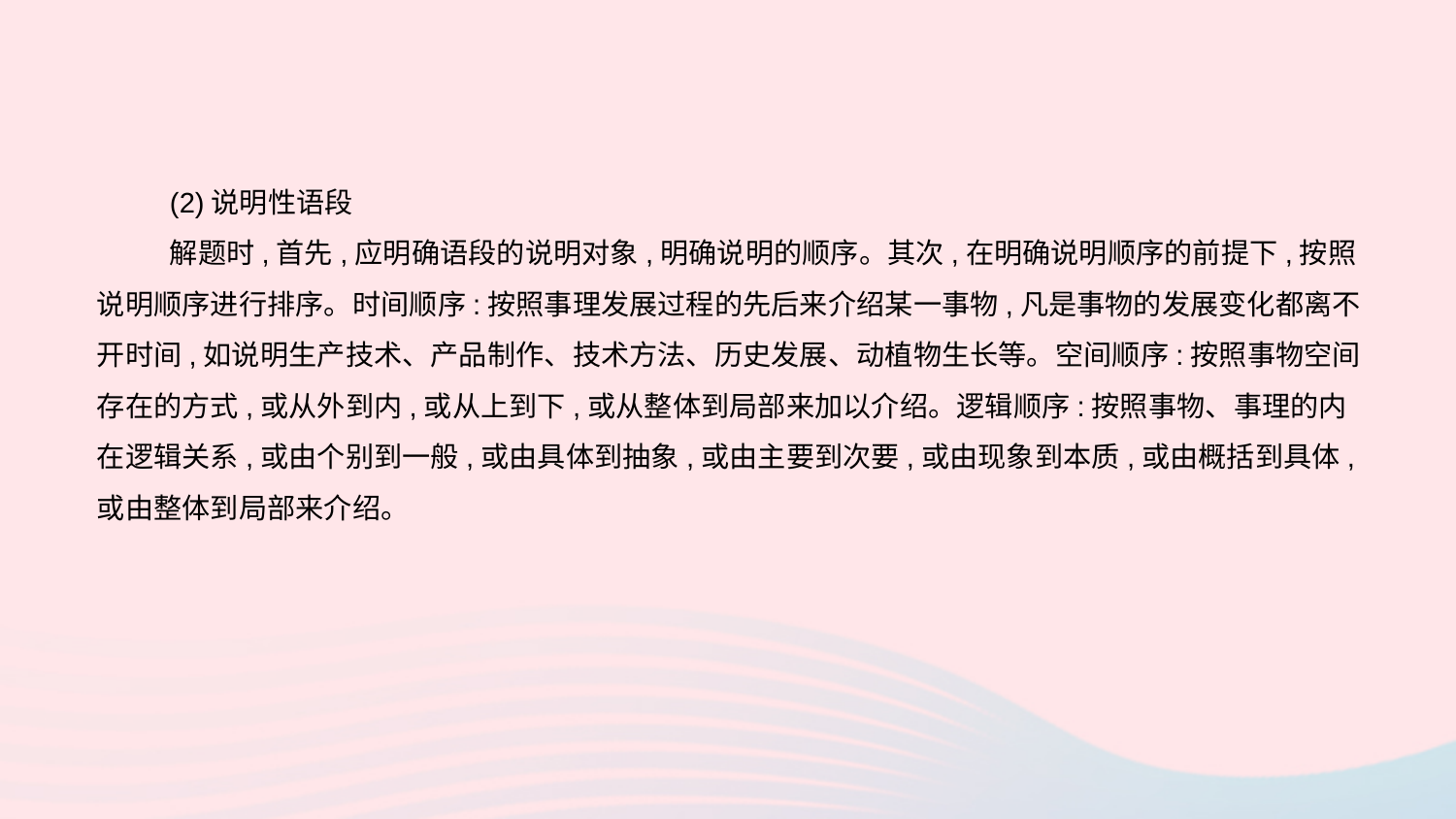

(2)说明性语段
解题时,首先,应明确语段的说明对象,明确说明的顺序。其次,在明确说明顺序的前提下,按照说明顺序进行排序。时间顺序:按照事理发展过程的先后来介绍某一事物,凡是事物的发展变化都离不开时间,如说明生产技术、产品制作、技术方法、历史发展、动植物生长等。空间顺序:按照事物空间存在的方式,或从外到内,或从上到下,或从整体到局部来加以介绍。逻辑顺序:按照事物、事理的内在逻辑关系,或由个别到一般,或由具体到抽象,或由主要到次要,或由现象到本质,或由概括到具体,或由整体到局部来介绍。